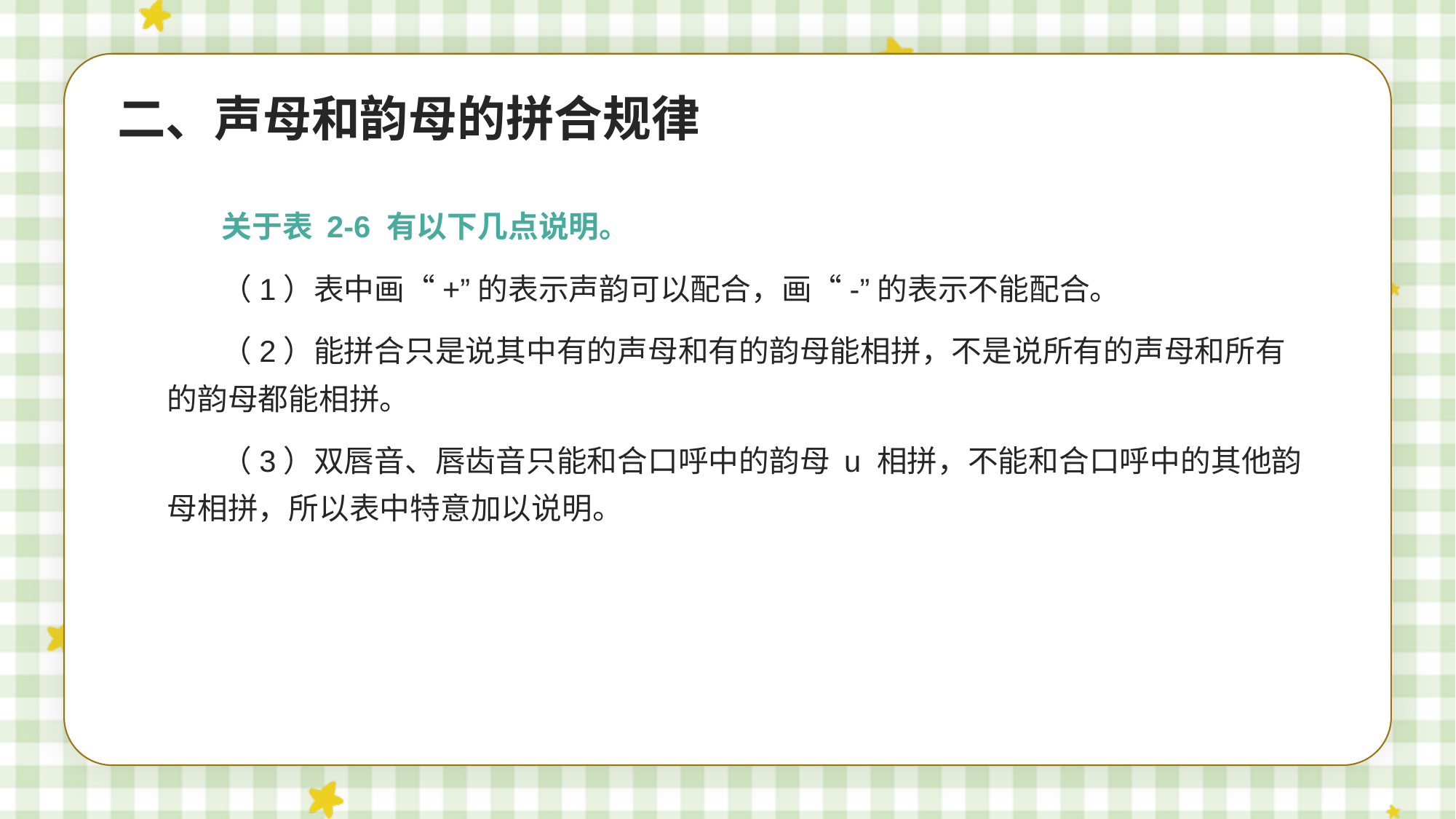

二、声母和韵母的拼合规律
关于表 2-6 有以下几点说明。
（1）表中画“+”的表示声韵可以配合，画“-”的表示不能配合。
（2）能拼合只是说其中有的声母和有的韵母能相拼，不是说所有的声母和所有的韵母都能相拼。
（3）双唇音、唇齿音只能和合口呼中的韵母 u 相拼，不能和合口呼中的其他韵母相拼，所以表中特意加以说明。